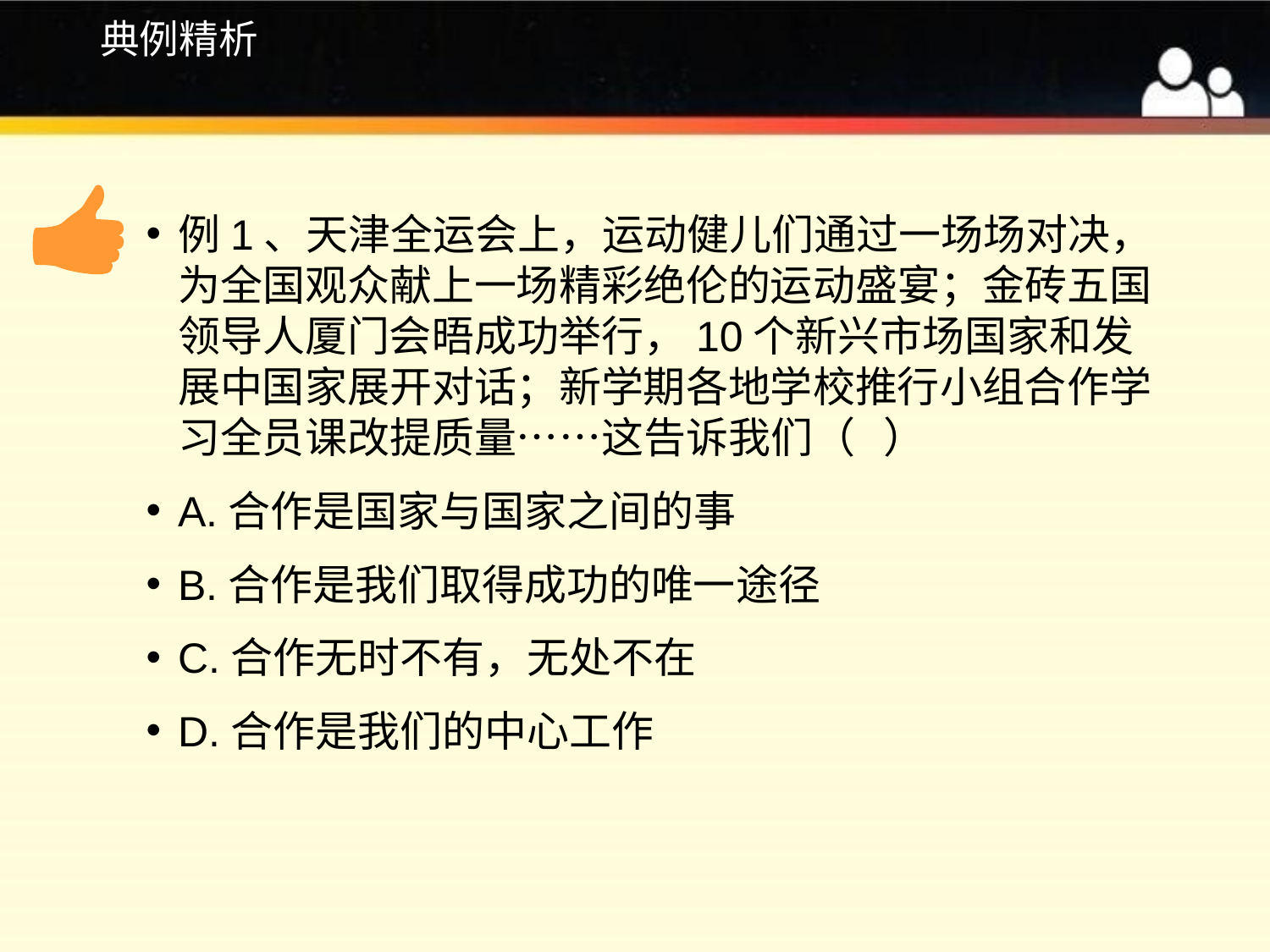

# 典例精析

例1、天津全运会上，运动健儿们通过一场场对决，为全国观众献上一场精彩绝伦的运动盛宴；金砖五国领导人厦门会晤成功举行，10个新兴市场国家和发展中国家展开对话；新学期各地学校推行小组合作学习全员课改提质量……这告诉我们（   ）
A.合作是国家与国家之间的事
B.合作是我们取得成功的唯一途径
C.合作无时不有，无处不在
D.合作是我们的中心工作